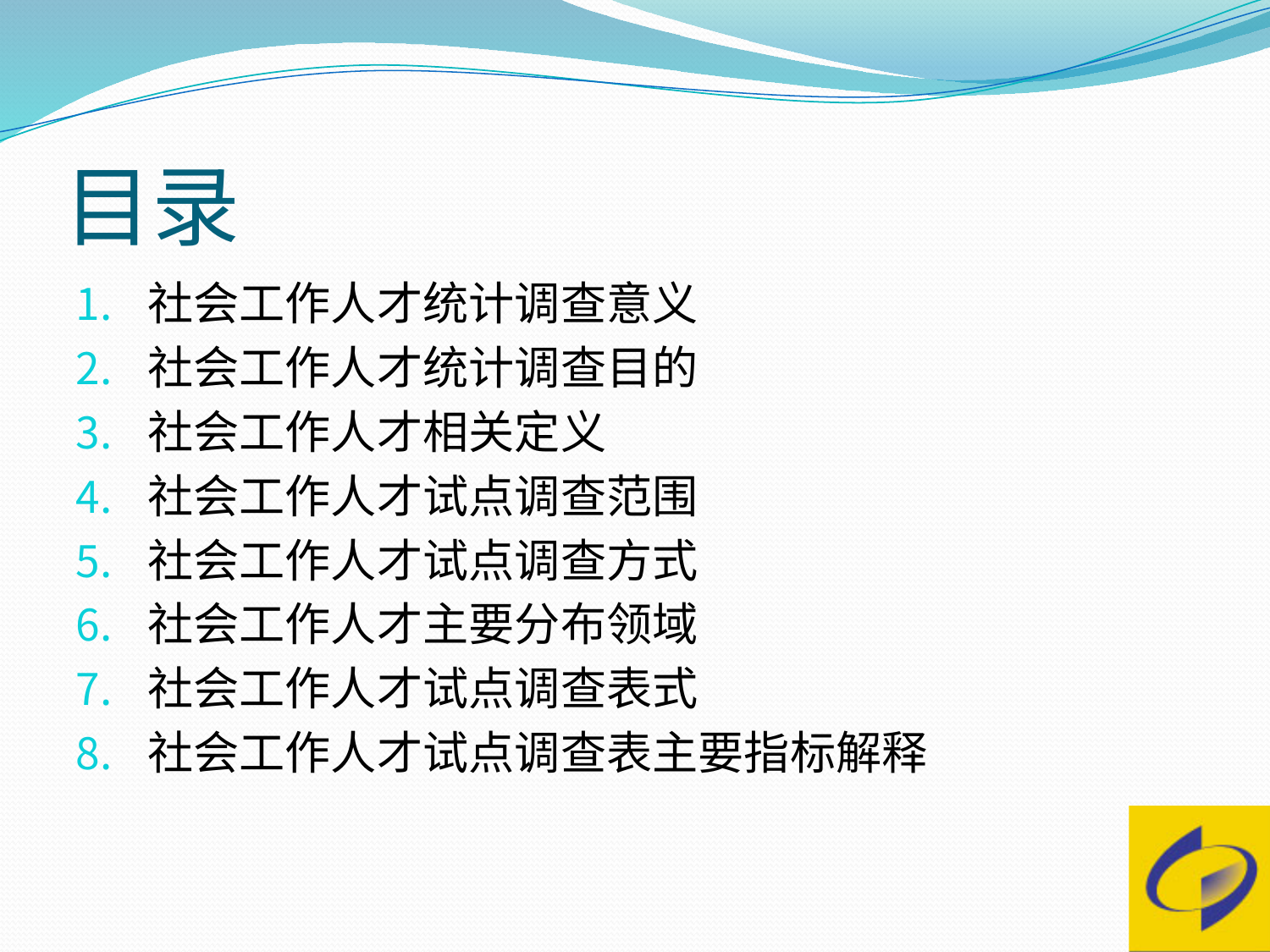

# 目录
社会工作人才统计调查意义
社会工作人才统计调查目的
社会工作人才相关定义
社会工作人才试点调查范围
社会工作人才试点调查方式
社会工作人才主要分布领域
社会工作人才试点调查表式
社会工作人才试点调查表主要指标解释